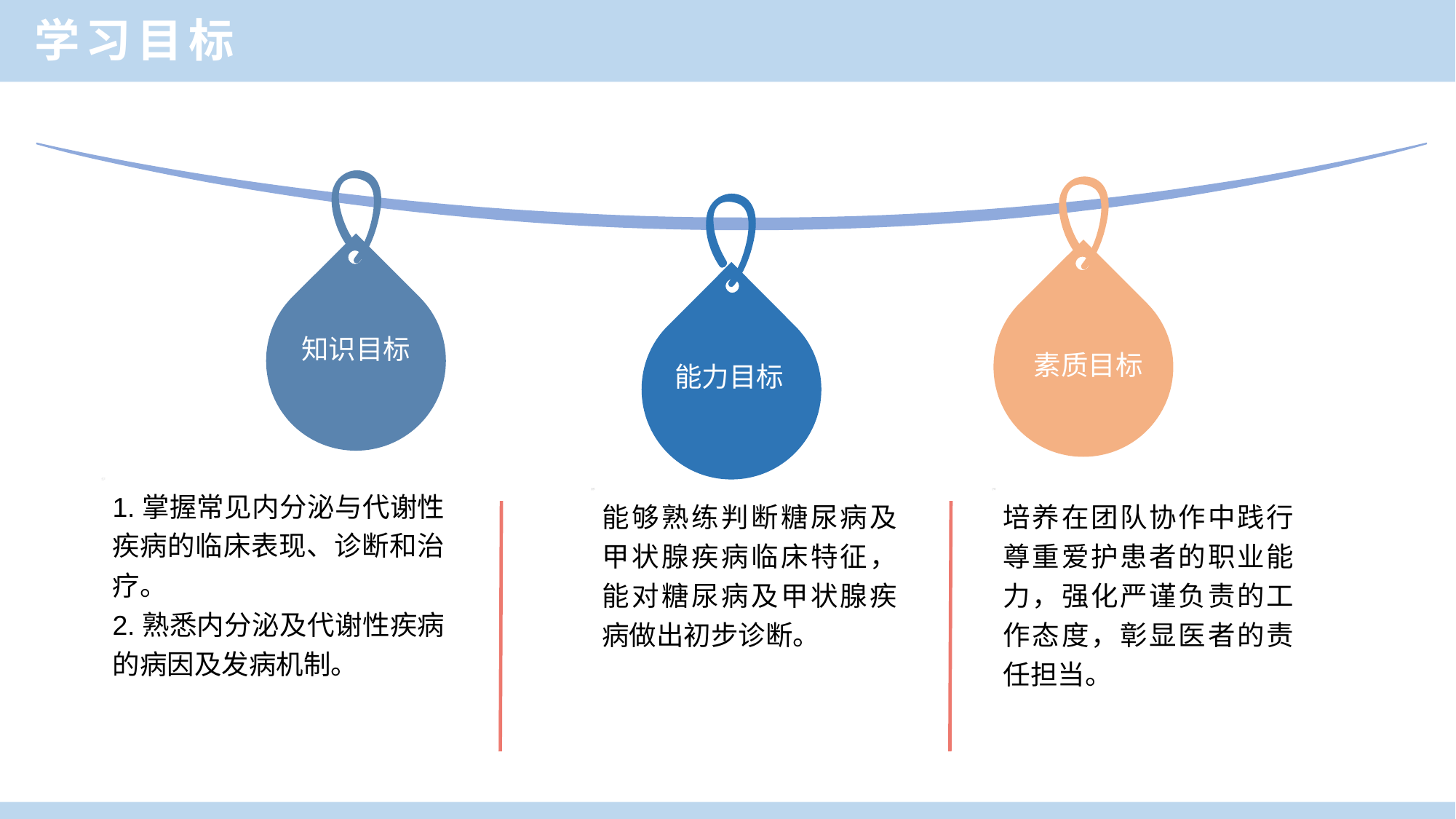

学习目标

知识目标

素质目标

能力目标
1.掌握常见内分泌与代谢性疾病的临床表现、诊断和治疗。
2.熟悉内分泌及代谢性疾病的病因及发病机制。
能够熟练判断糖尿病及甲状腺疾病临床特征，能对糖尿病及甲状腺疾病做出初步诊断。
培养在团队协作中践行尊重爱护患者的职业能力，强化严谨负责的工作态度，彰显医者的责任担当。